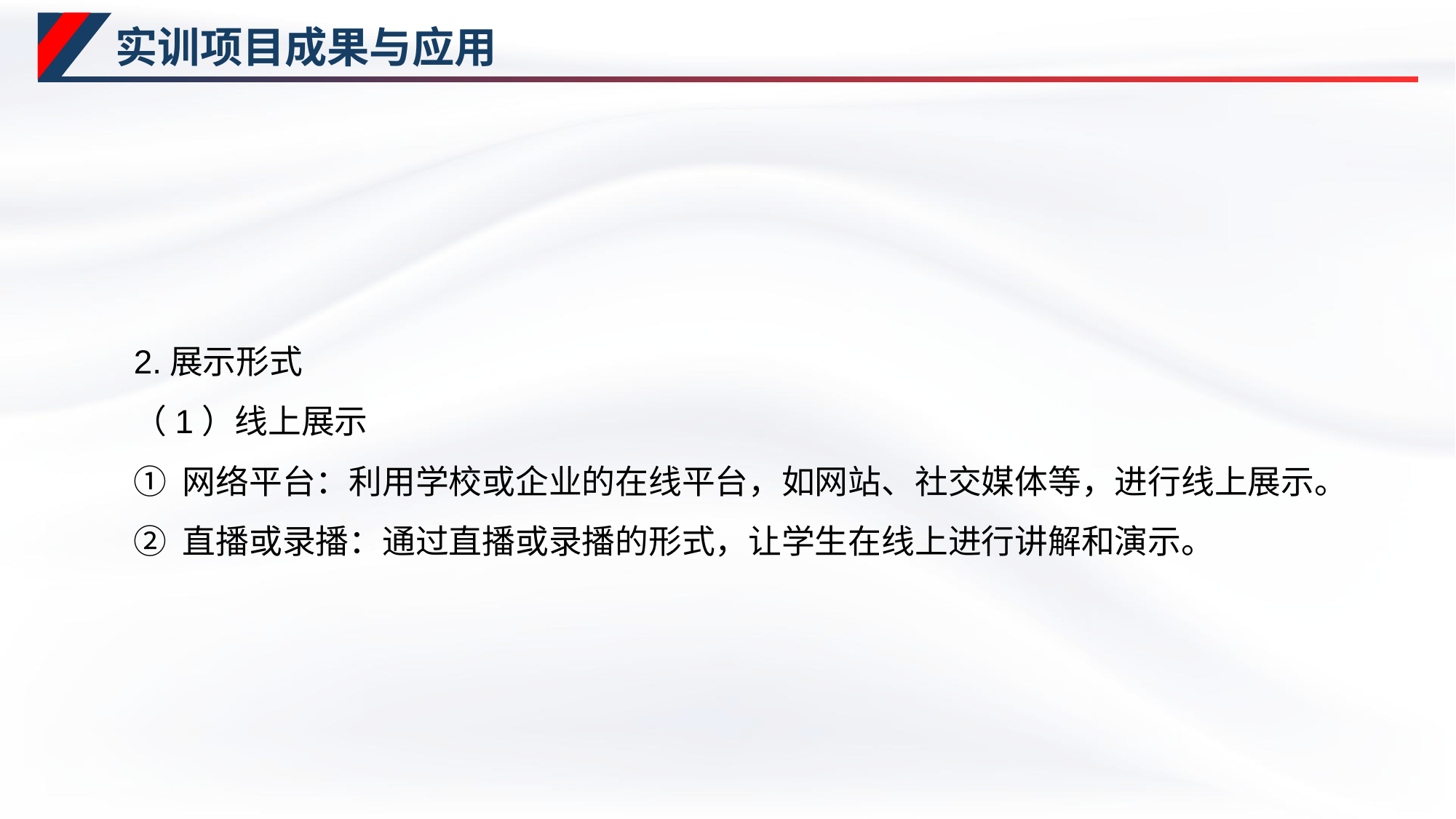

# 实训项目成果与应用
2.展示形式
（1）线上展示
① 网络平台：利用学校或企业的在线平台，如网站、社交媒体等，进行线上展示。
② 直播或录播：通过直播或录播的形式，让学生在线上进行讲解和演示。